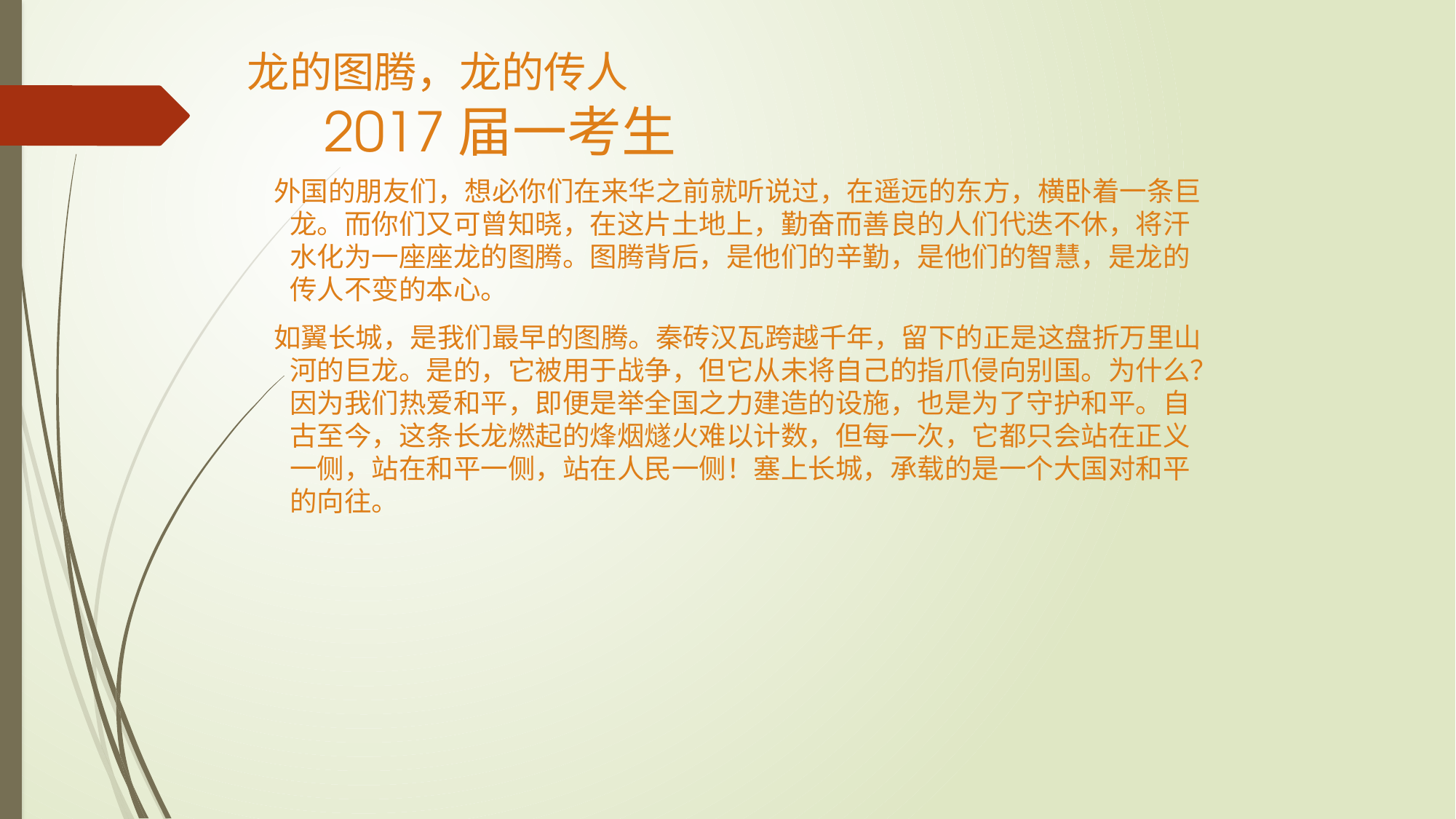

# 龙的图腾，龙的传人 2017届一考生
   外国的朋友们，想必你们在来华之前就听说过，在遥远的东方，横卧着一条巨龙。而你们又可曾知晓，在这片土地上，勤奋而善良的人们代迭不休，将汗水化为一座座龙的图腾。图腾背后，是他们的辛勤，是他们的智慧，是龙的传人不变的本心。
   如翼长城，是我们最早的图腾。秦砖汉瓦跨越千年，留下的正是这盘折万里山河的巨龙。是的，它被用于战争，但它从未将自己的指爪侵向别国。为什么？因为我们热爱和平，即便是举全国之力建造的设施，也是为了守护和平。自古至今，这条长龙燃起的烽烟燧火难以计数，但每一次，它都只会站在正义一侧，站在和平一侧，站在人民一侧！塞上长城，承载的是一个大国对和平的向往。